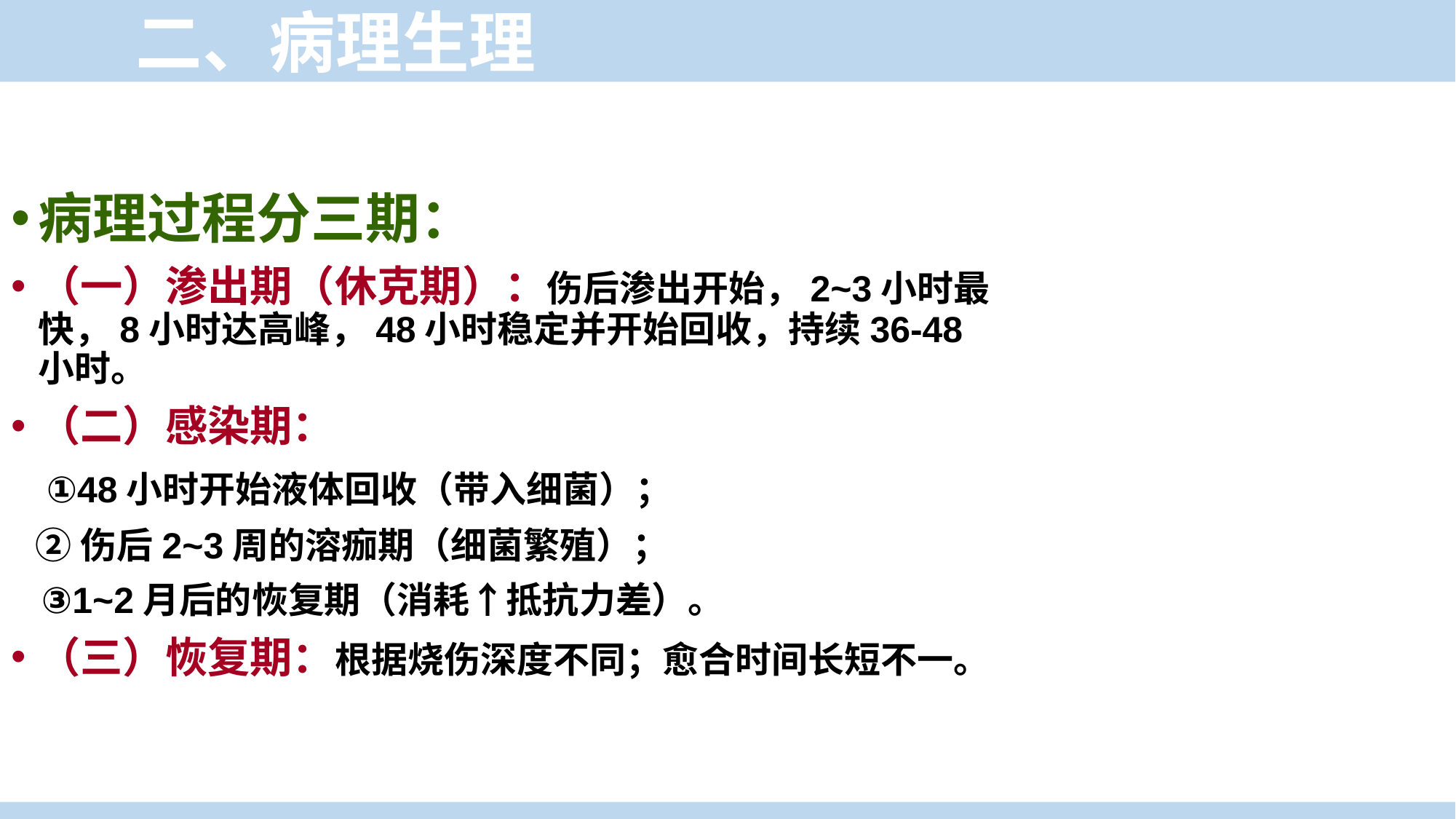

二、病理生理
病理过程分三期：
（一）渗出期（休克期）：伤后渗出开始，2~3小时最快，8小时达高峰，48小时稳定并开始回收，持续36-48小时。
（二）感染期：
   ①48小时开始液体回收（带入细菌）；
   ②伤后2~3周的溶痂期（细菌繁殖）；
   ③1~2月后的恢复期（消耗↑抵抗力差）。
（三）恢复期：根据烧伤深度不同；愈合时间长短不一。